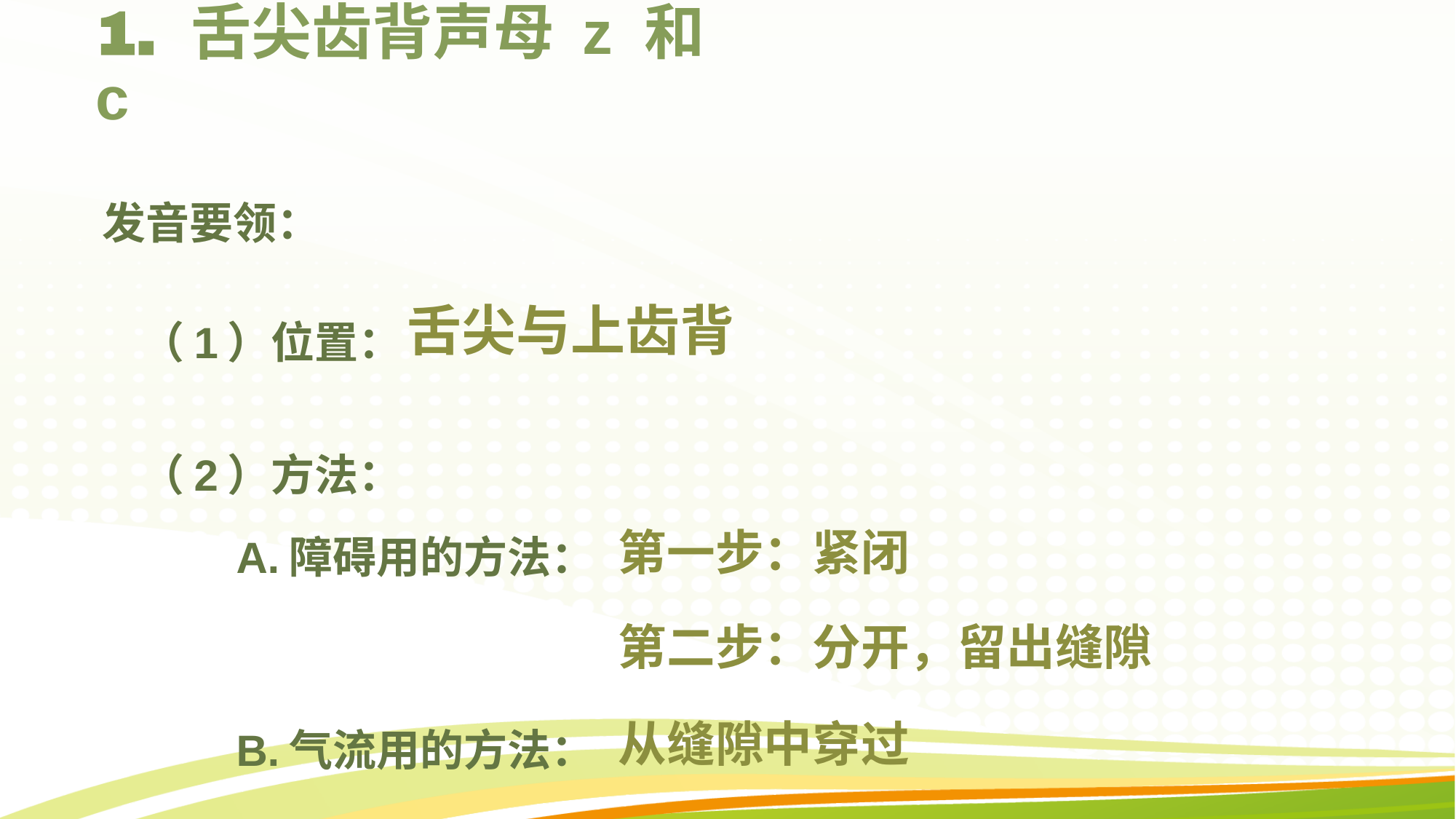

# 1. 舌尖齿背声母 z 和 c
发音要领：

   （1）位置：

   （2）方法：
           A.障碍用的方法：

           B.气流用的方法：
舌尖与上齿背
第一步：紧闭
第二步：分开，留出缝隙
从缝隙中穿过